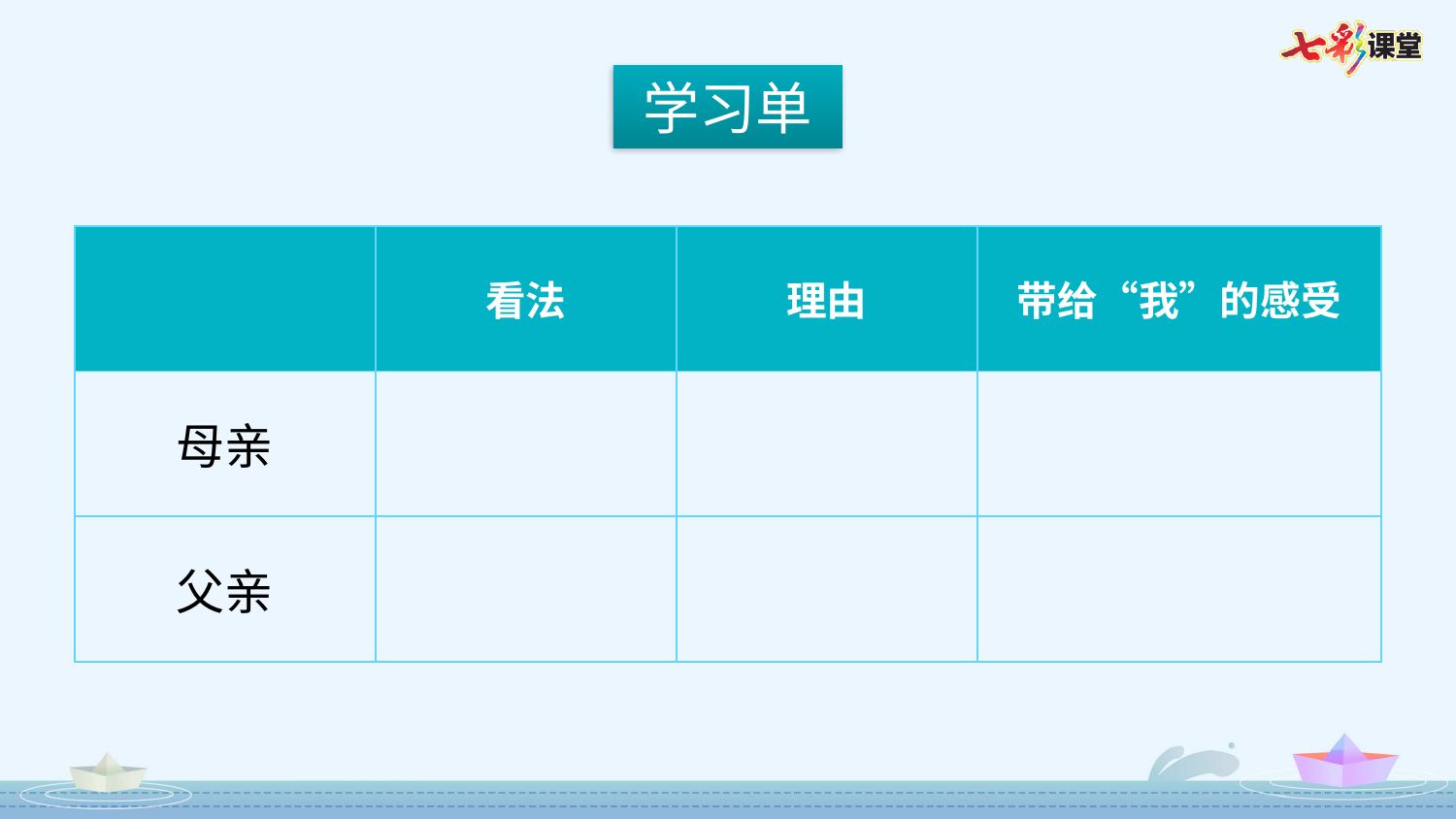

学习单
|  | 看法 | 理由 | 带给“我”的感受 |
| --- | --- | --- | --- |
| 母亲 |  |  |  |
| 父亲 |  |  |  |